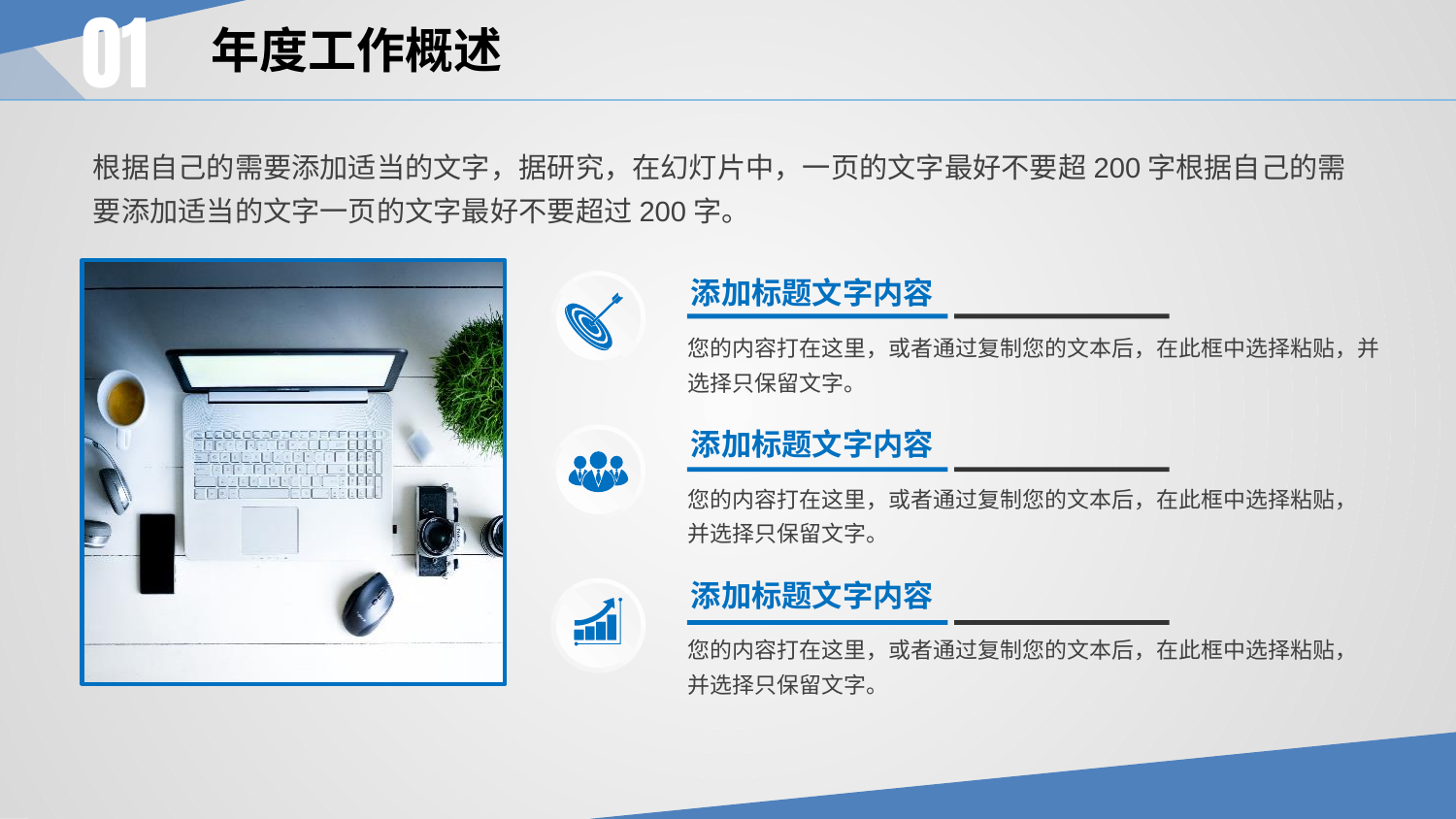

01
年度工作概述
根据自己的需要添加适当的文字，据研究，在幻灯片中，一页的文字最好不要超200字根据自己的需要添加适当的文字一页的文字最好不要超过200字。

添加标题文字内容

您的内容打在这里，或者通过复制您的文本后，在此框中选择粘贴，并选择只保留文字。
添加标题文字内容

您的内容打在这里，或者通过复制您的文本后，在此框中选择粘贴，并选择只保留文字。
添加标题文字内容

您的内容打在这里，或者通过复制您的文本后，在此框中选择粘贴，并选择只保留文字。